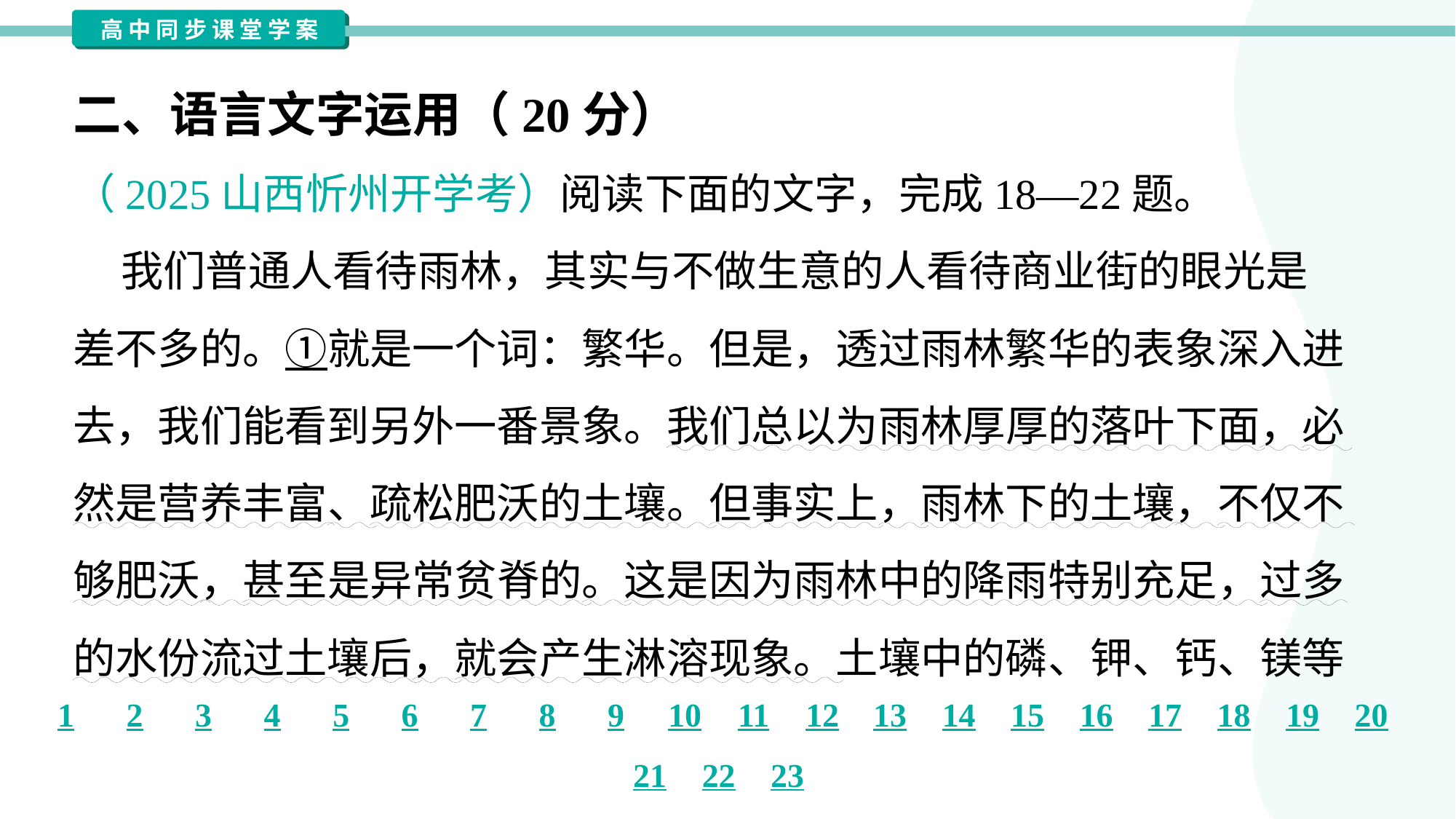

二、语言文字运用（20分）
（2025山西忻州开学考）阅读下面的文字，完成18—22题。
    我们普通人看待雨林，其实与不做生意的人看待商业街的眼光是
差不多的。①就是一个词：繁华。但是，透过雨林繁华的表象深入进
去，我们能看到另外一番景象。我们总以为雨林厚厚的落叶下面，必
然是营养丰富、疏松肥沃的土壤。但事实上，雨林下的土壤，不仅不
够肥沃，甚至是异常贫脊的。这是因为雨林中的降雨特别充足，过多
的水份流过土壤后，就会产生淋溶现象。土壤中的磷、钾、钙、镁等